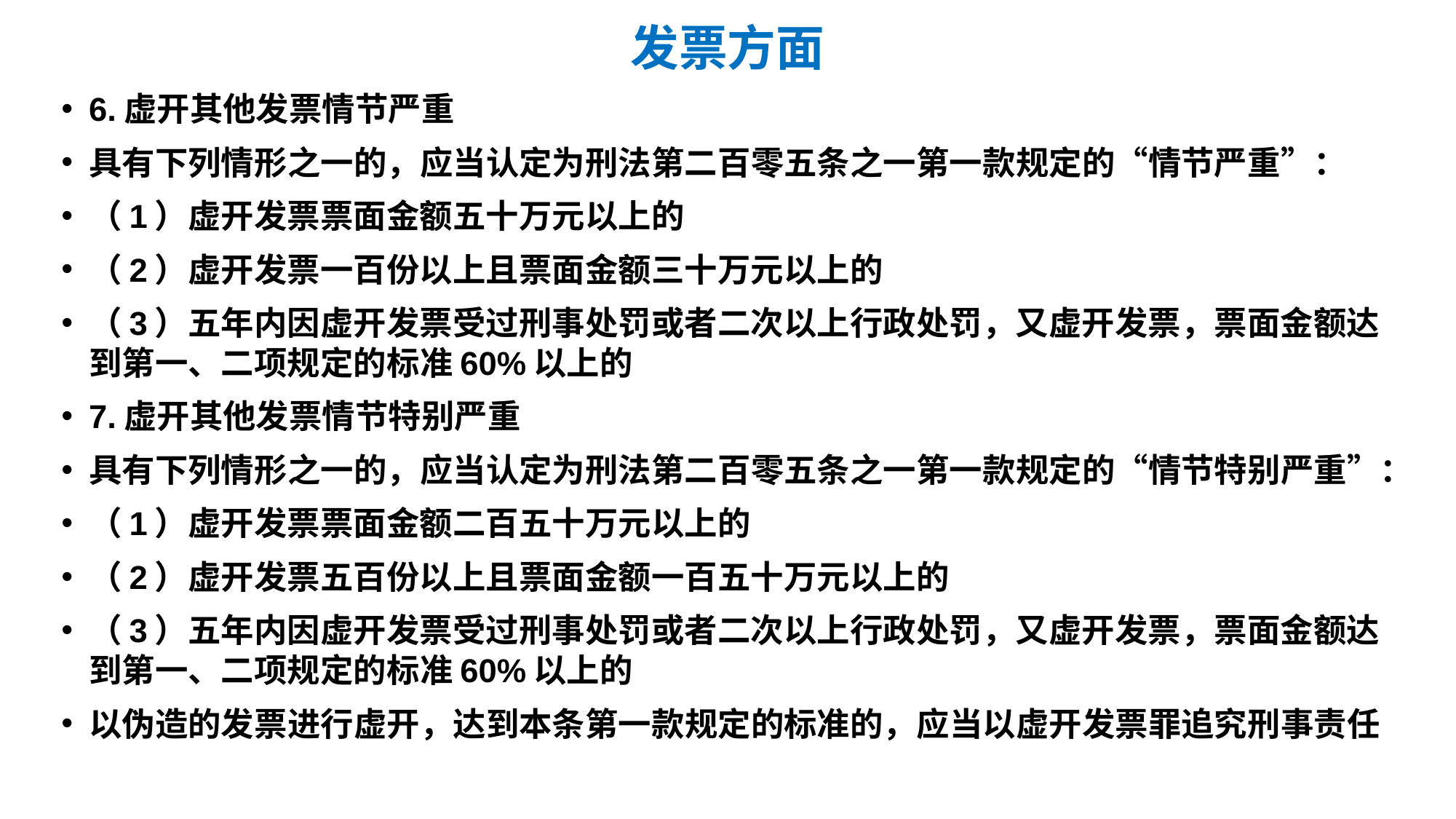

# 发票方面
6.虚开其他发票情节严重
具有下列情形之一的，应当认定为刑法第二百零五条之一第一款规定的“情节严重”：
（1）虚开发票票面金额五十万元以上的
（2）虚开发票一百份以上且票面金额三十万元以上的
（3）五年内因虚开发票受过刑事处罚或者二次以上行政处罚，又虚开发票，票面金额达到第一、二项规定的标准60%以上的
7.虚开其他发票情节特别严重
具有下列情形之一的，应当认定为刑法第二百零五条之一第一款规定的“情节特别严重”：
（1）虚开发票票面金额二百五十万元以上的
（2）虚开发票五百份以上且票面金额一百五十万元以上的
（3）五年内因虚开发票受过刑事处罚或者二次以上行政处罚，又虚开发票，票面金额达到第一、二项规定的标准60%以上的
以伪造的发票进行虚开，达到本条第一款规定的标准的，应当以虚开发票罪追究刑事责任